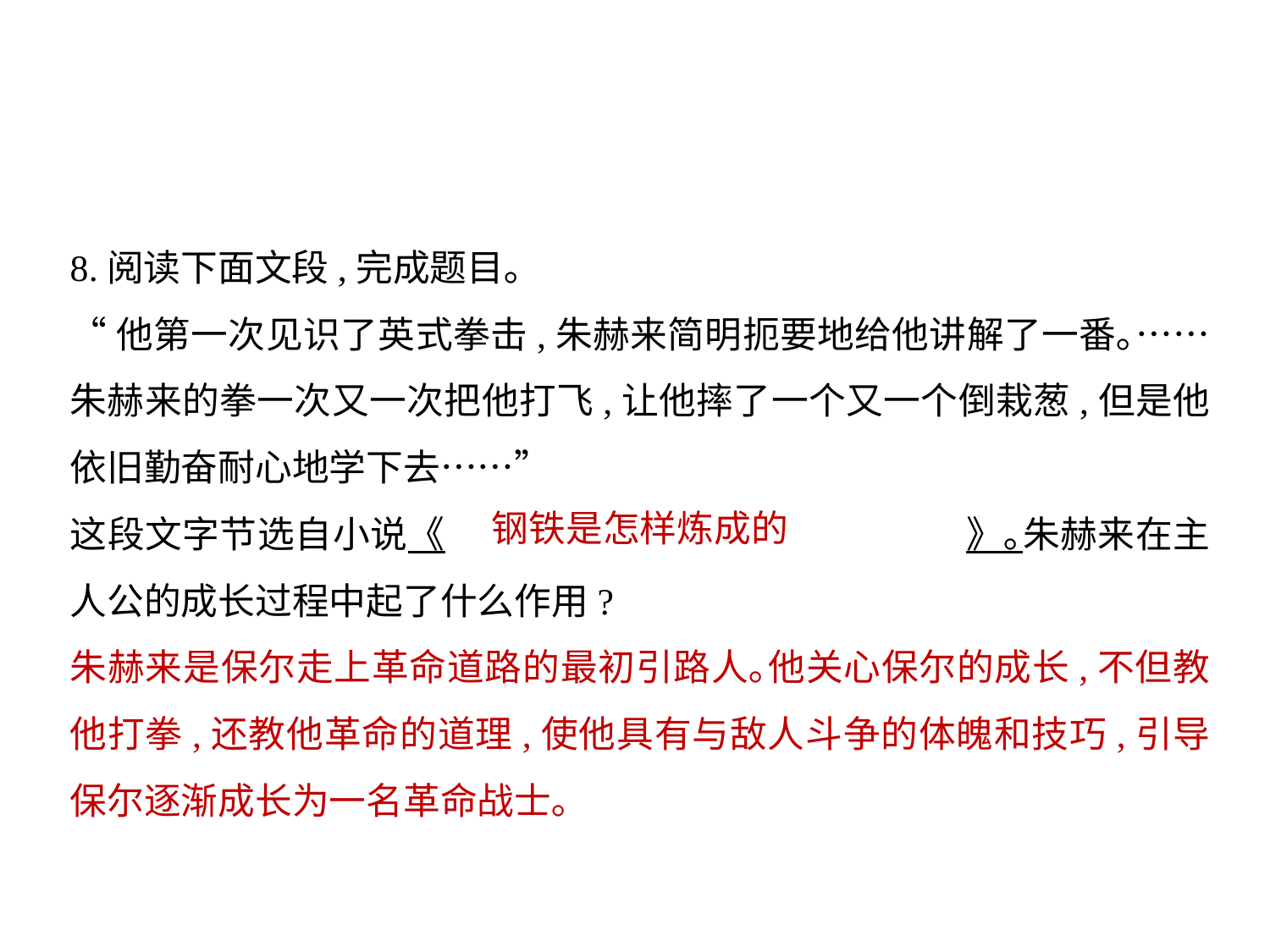

8.阅读下面文段,完成题目｡
“他第一次见识了英式拳击,朱赫来简明扼要地给他讲解了一番｡……朱赫来的拳一次又一次把他打飞,让他摔了一个又一个倒栽葱,但是他依旧勤奋耐心地学下去……”
这段文字节选自小说《					》｡朱赫来在主人公的成长过程中起了什么作用?
朱赫来是保尔走上革命道路的最初引路人｡他关心保尔的成长,不但教他打拳,还教他革命的道理,使他具有与敌人斗争的体魄和技巧,引导保尔逐渐成长为一名革命战士｡
钢铁是怎样炼成的